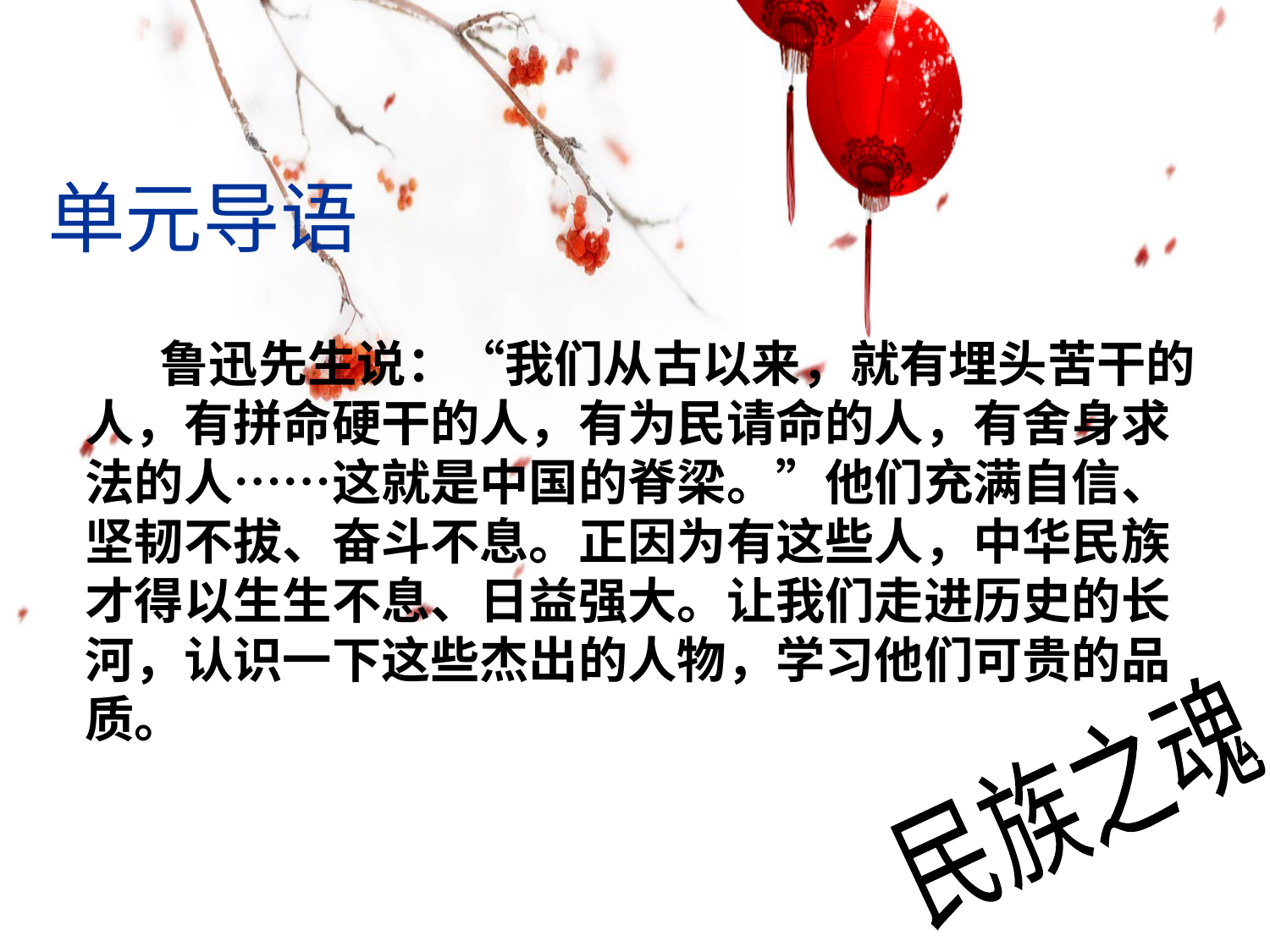

# 单元导语
          鲁迅先生说：“我们从古以来，就有埋头苦干的人，有拼命硬干的人，有为民请命的人，有舍身求法的人……这就是中国的脊梁。”他们充满自信、坚韧不拔、奋斗不息。正因为有这些人，中华民族才得以生生不息、日益强大。让我们走进历史的长河，认识一下这些杰出的人物，学习他们可贵的品质。
民族之魂